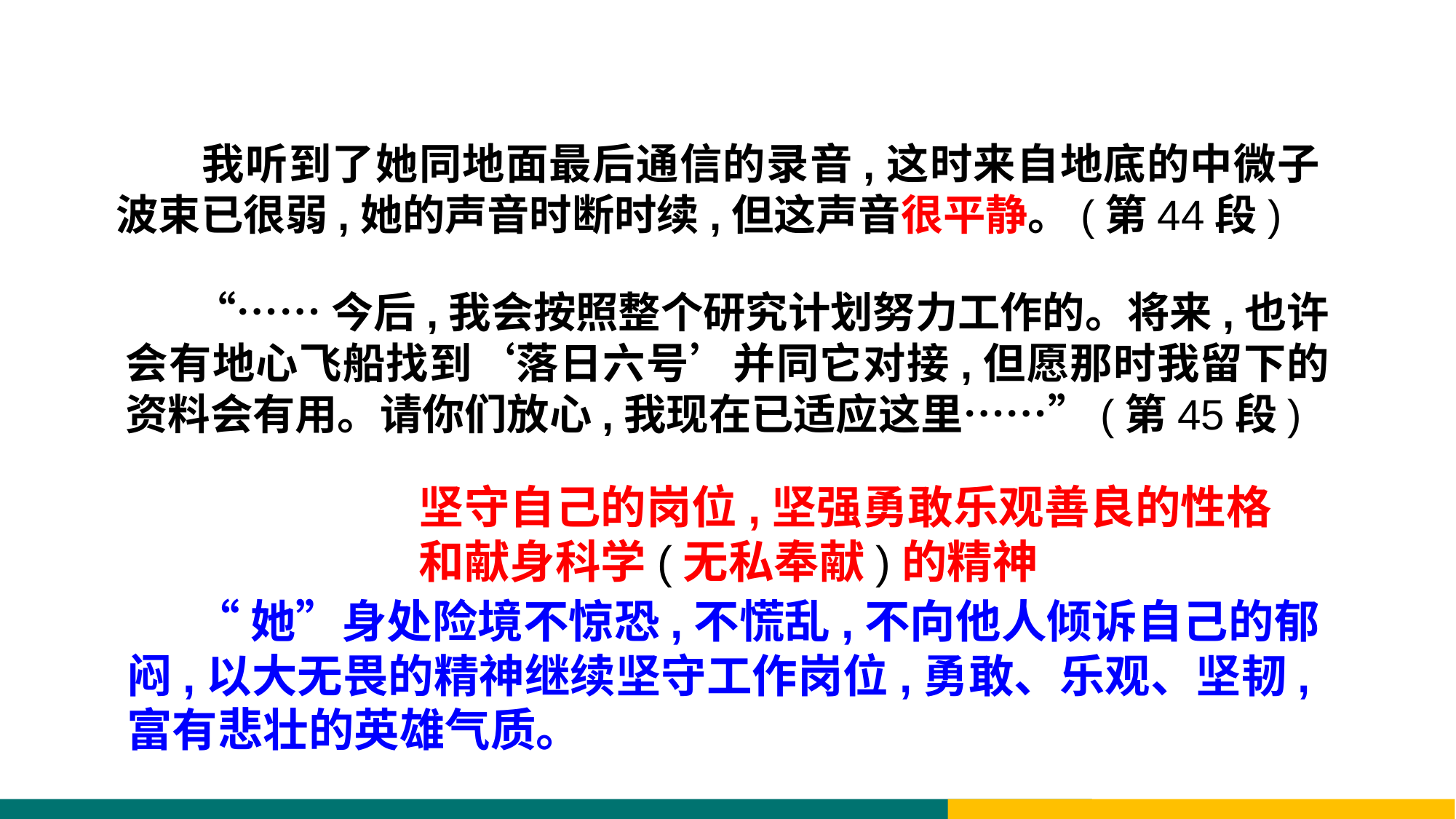

我听到了她同地面最后通信的录音,这时来自地底的中微子波束已很弱,她的声音时断时续,但这声音很平静。(第44段)
       “……今后,我会按照整个研究计划努力工作的。将来,也许会有地心飞船找到‘落日六号’并同它对接,但愿那时我留下的资料会有用。请你们放心,我现在已适应这里……”(第45段)
坚守自己的岗位,坚强勇敢乐观善良的性格和献身科学(无私奉献)的精神
       “她”身处险境不惊恐,不慌乱,不向他人倾诉自己的郁闷,以大无畏的精神继续坚守工作岗位,勇敢、乐观、坚韧,富有悲壮的英雄气质。